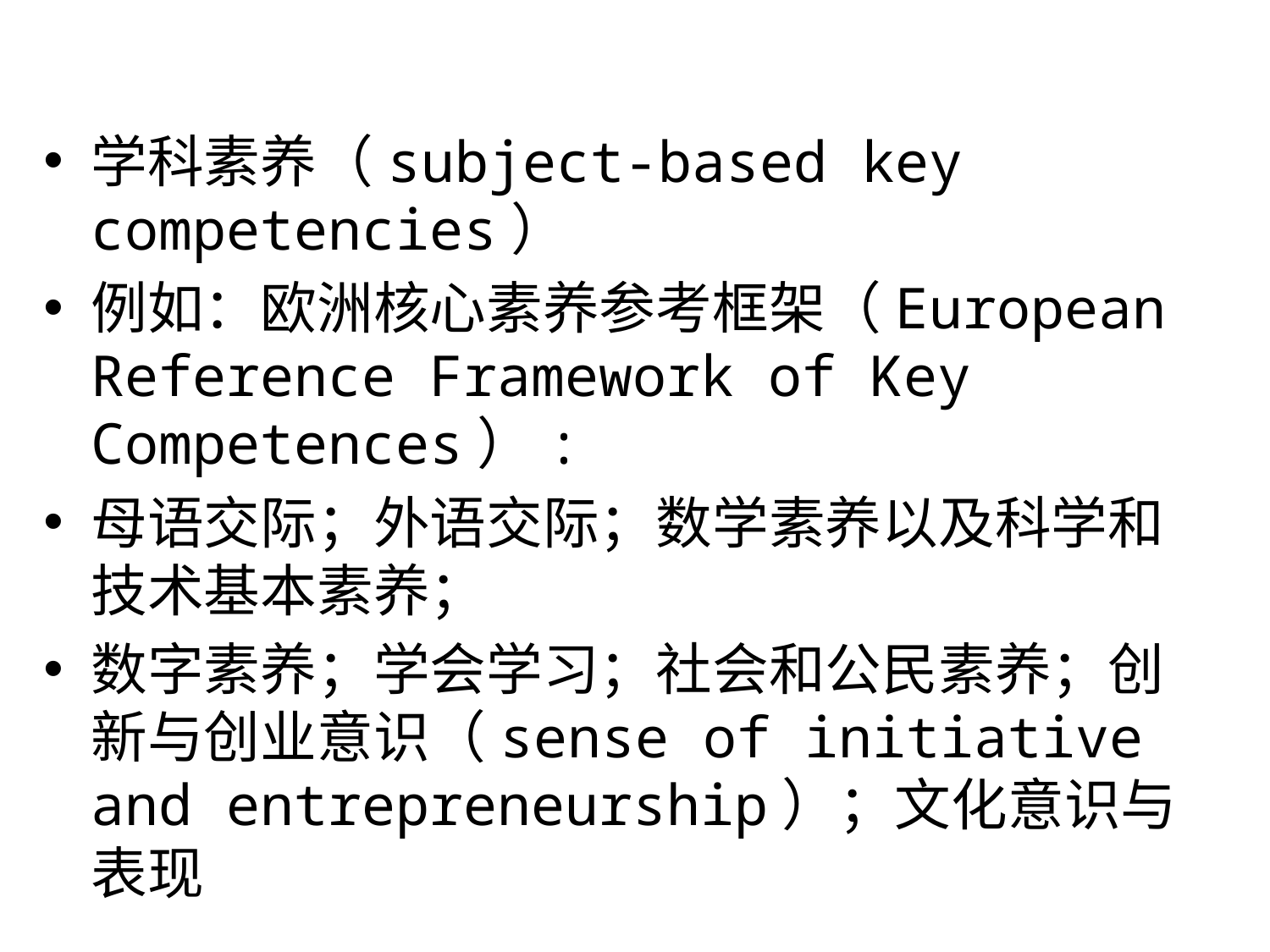

#
学科素养（subject-based key competencies）
例如：欧洲核心素养参考框架（European Reference Framework of Key Competences）:
母语交际；外语交际；数学素养以及科学和技术基本素养；
数字素养；学会学习；社会和公民素养；创新与创业意识（sense of initiative and entrepreneurship）；文化意识与表现